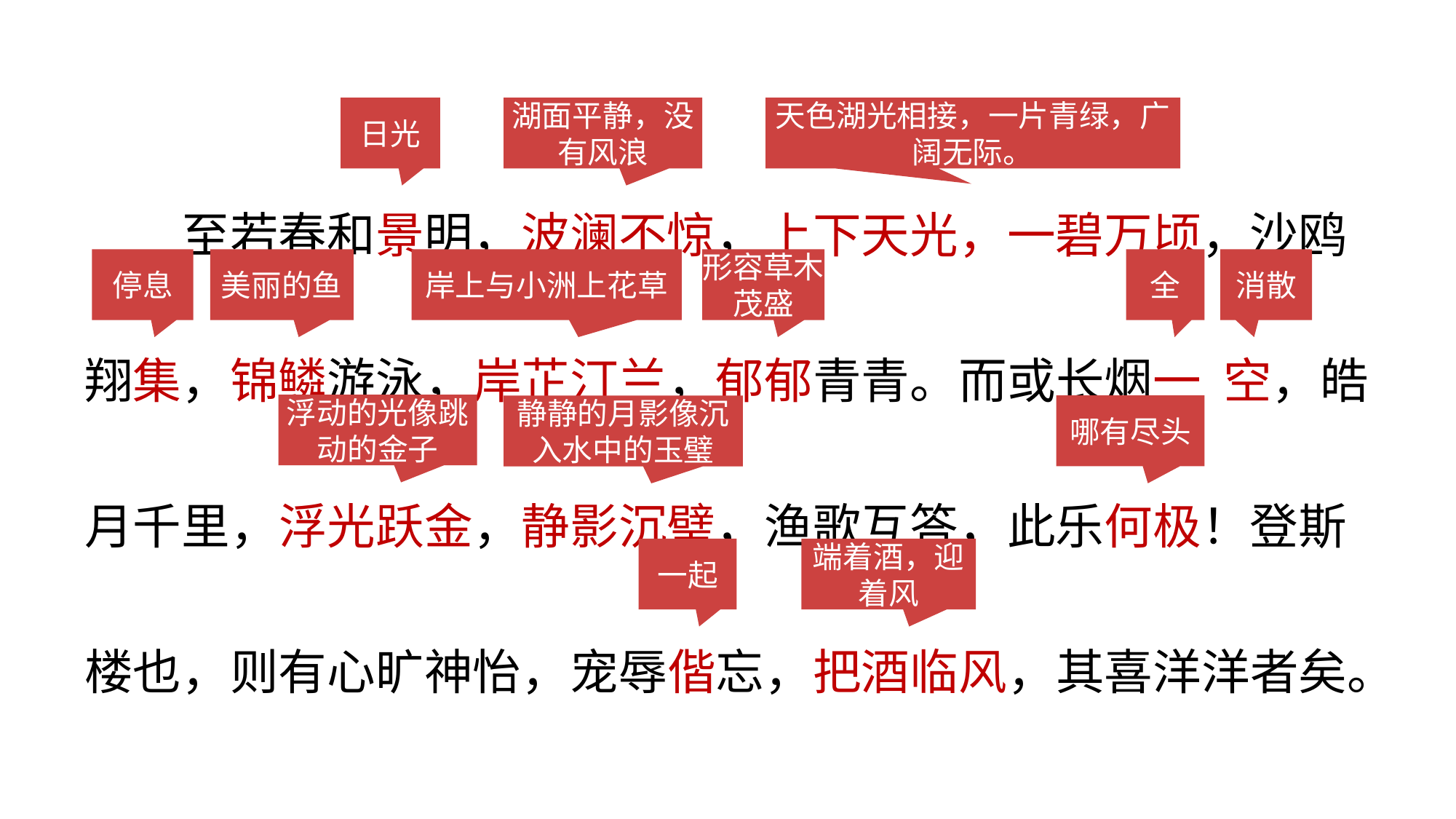

日光
湖面平静，没有风浪
天色湖光相接，一片青绿，广阔无际。
至若春和景明，波澜不惊，上下天光，一碧万顷，沙鸥翔集，锦鳞游泳，岸芷汀兰，郁郁青青。而或长烟一  空，皓月千里，浮光跃金，静影沉璧，渔歌互答，此乐何极！登斯楼也，则有心旷神怡，宠辱偕忘，把酒临风，其喜洋洋者矣。
停息
美丽的鱼
岸上与小洲上花草
形容草木茂盛
全
消散
浮动的光像跳动的金子
哪有尽头
静静的月影像沉入水中的玉璧
一起
端着酒，迎着风